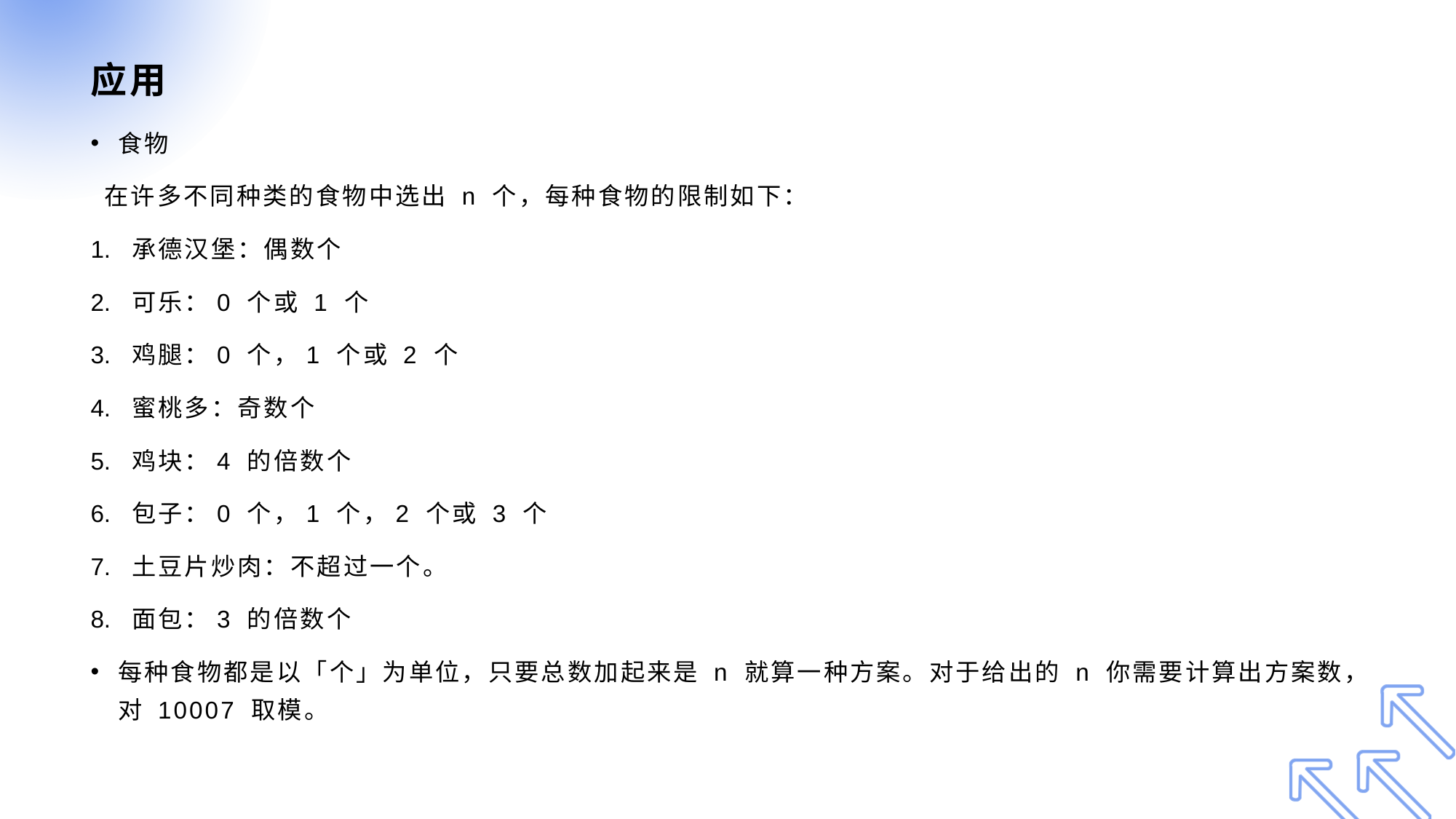

# 应用
食物
 在许多不同种类的食物中选出 n 个，每种食物的限制如下：
承德汉堡：偶数个
可乐：0 个或 1 个
鸡腿：0 个，1 个或 2 个
蜜桃多：奇数个
鸡块：4 的倍数个
包子：0 个，1 个，2 个或 3 个
土豆片炒肉：不超过一个。
面包：3 的倍数个
每种食物都是以「个」为单位，只要总数加起来是 n 就算一种方案。对于给出的 n 你需要计算出方案数，对 10007 取模。